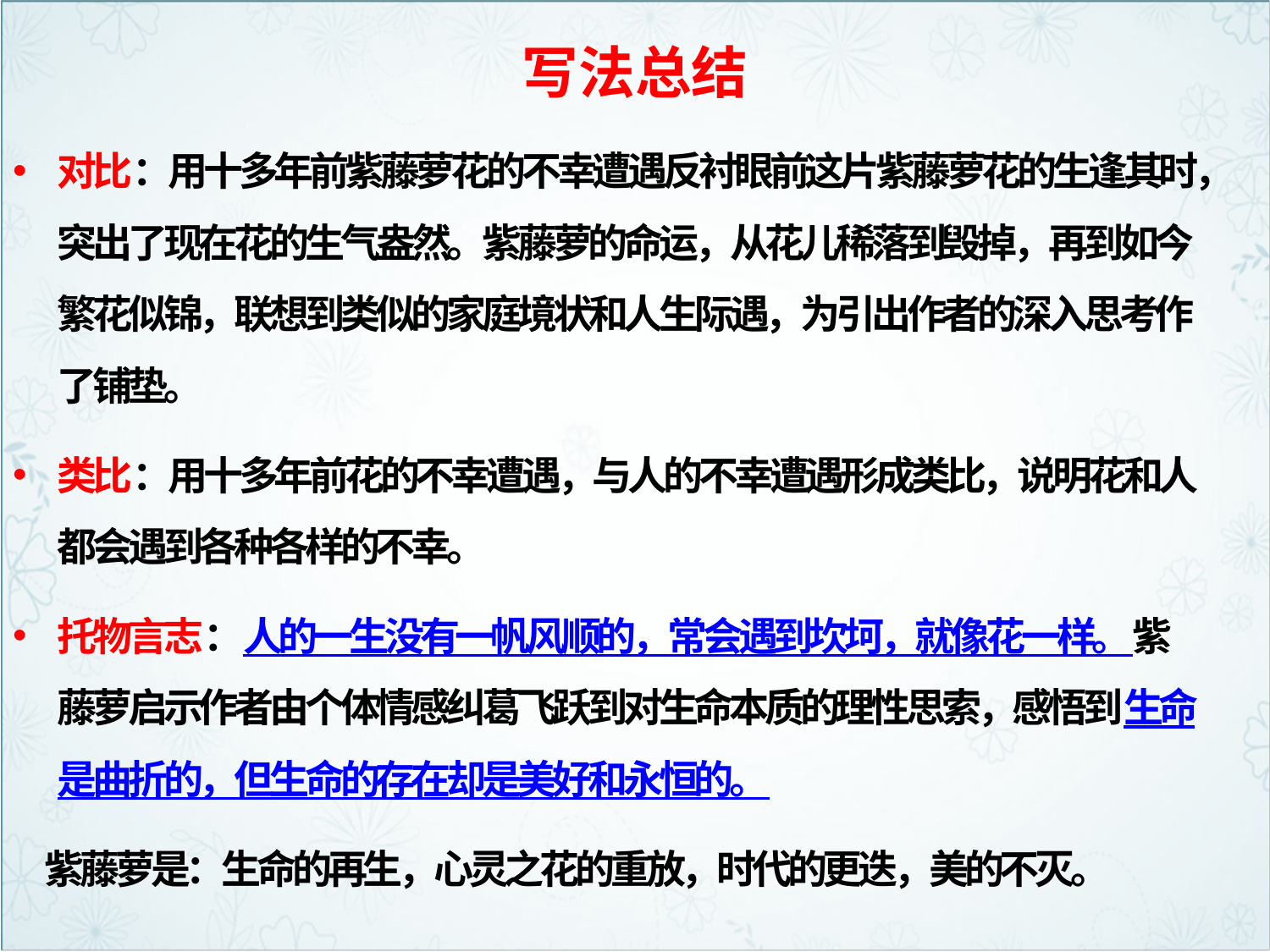

# 写法总结
对比：用十多年前紫藤萝花的不幸遭遇反衬眼前这片紫藤萝花的生逢其时，突出了现在花的生气盎然。紫藤萝的命运，从花儿稀落到毁掉，再到如今繁花似锦，联想到类似的家庭境状和人生际遇，为引出作者的深入思考作了铺垫。
类比：用十多年前花的不幸遭遇，与人的不幸遭遇形成类比，说明花和人都会遇到各种各样的不幸。
托物言志：人的一生没有一帆风顺的，常会遇到坎坷，就像花一样。紫藤萝启示作者由个体情感纠葛飞跃到对生命本质的理性思索，感悟到生命是曲折的，但生命的存在却是美好和永恒的。
    紫藤萝是：生命的再生，心灵之花的重放，时代的更迭，美的不灭。